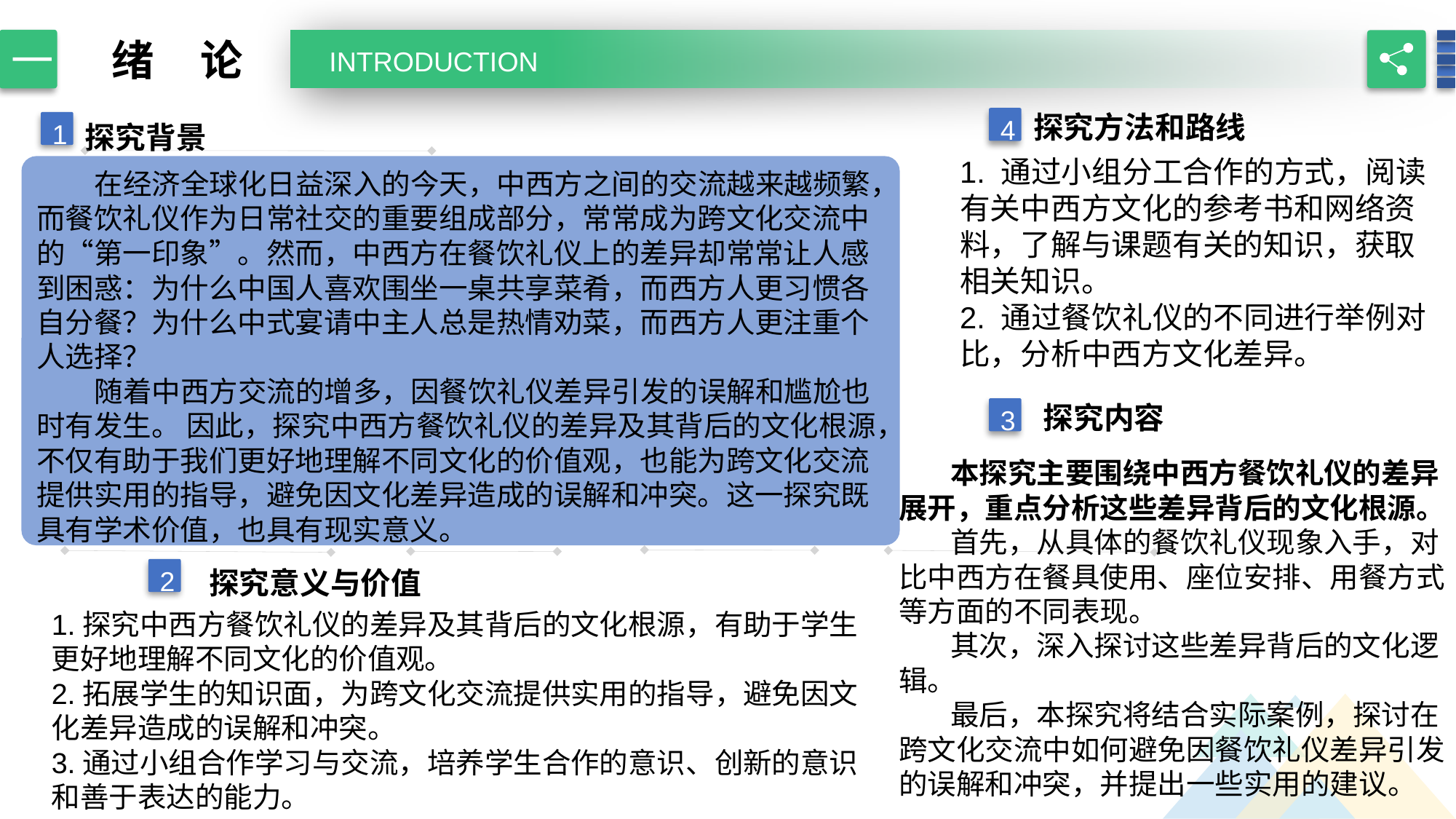

绪  论
一

INTRODUCTION
探究方法和路线
探究背景
4
1
1. 通过小组分工合作的方式，阅读有关中西方文化的参考书和网络资料，了解与课题有关的知识，获取相关知识。
2. 通过餐饮礼仪的不同进行举例对比，分析中西方文化差异。
        在经济全球化日益深入的今天，中西方之间的交流越来越频繁，而餐饮礼仪作为日常社交的重要组成部分，常常成为跨文化交流中的“第一印象”。然而，中西方在餐饮礼仪上的差异却常常让人感到困惑：为什么中国人喜欢围坐一桌共享菜肴，而西方人更习惯各自分餐？为什么中式宴请中主人总是热情劝菜，而西方人更注重个人选择？
        随着中西方交流的增多，因餐饮礼仪差异引发的误解和尴尬也时有发生。 因此，探究中西方餐饮礼仪的差异及其背后的文化根源，不仅有助于我们更好地理解不同文化的价值观，也能为跨文化交流提供实用的指导，避免因文化差异造成的误解和冲突。这一探究既具有学术价值，也具有现实意义。

探究内容
3
       本探究主要围绕中西方餐饮礼仪的差异展开，重点分析这些差异背后的文化根源。
       首先，从具体的餐饮礼仪现象入手，对比中西方在餐具使用、座位安排、用餐方式等方面的不同表现。
       其次，深入探讨这些差异背后的文化逻辑。
       最后，本探究将结合实际案例，探讨在跨文化交流中如何避免因餐饮礼仪差异引发的误解和冲突，并提出一些实用的建议。

探究意义与价值
2
1.探究中西方餐饮礼仪的差异及其背后的文化根源，有助于学生更好地理解不同文化的价值观。
2.拓展学生的知识面，为跨文化交流提供实用的指导，避免因文化差异造成的误解和冲突。
3.通过小组合作学习与交流，培养学生合作的意识、创新的意识和善于表达的能力。